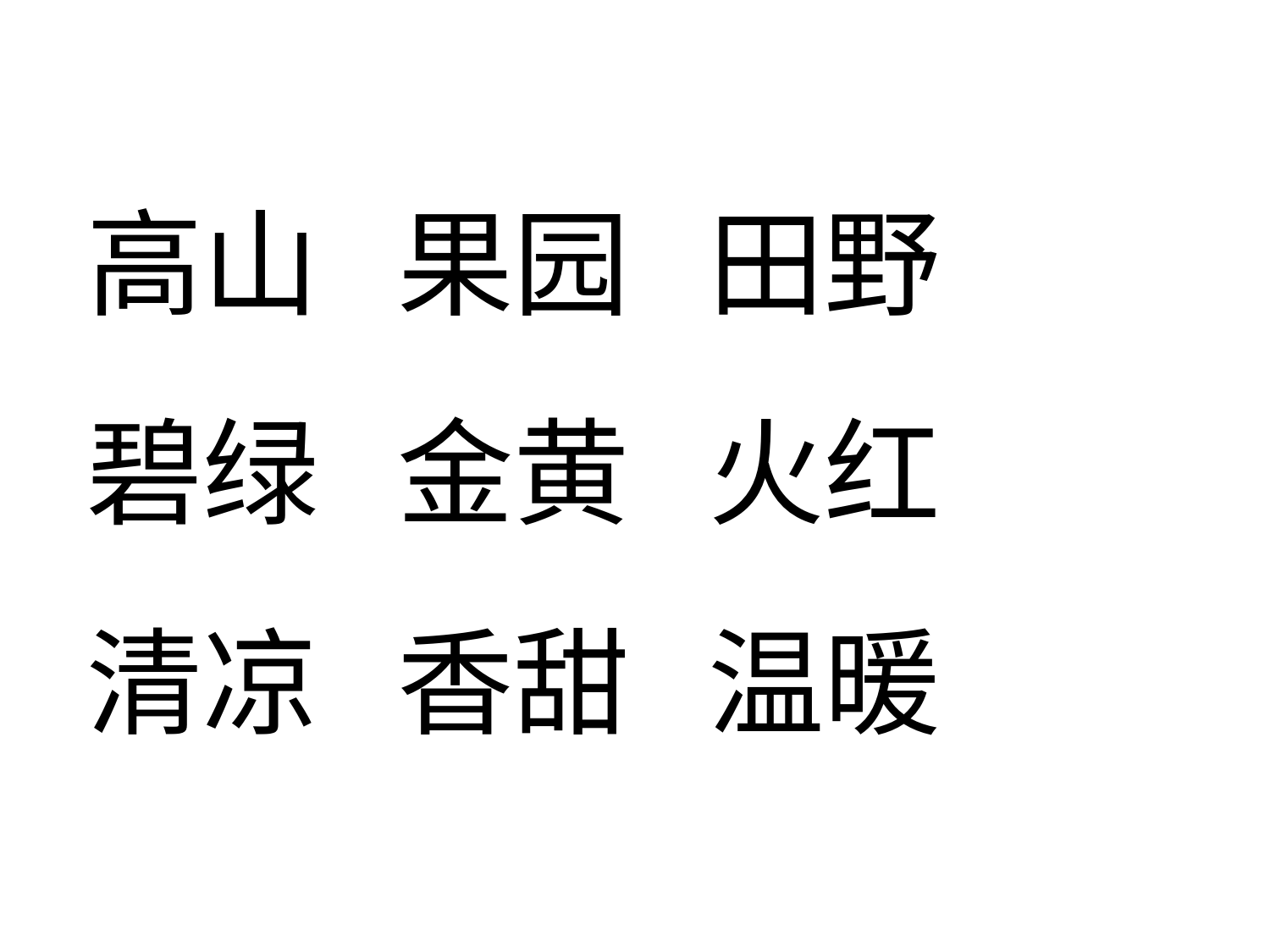

高山   果园   田野
碧绿   金黄   火红
清凉   香甜   温暖